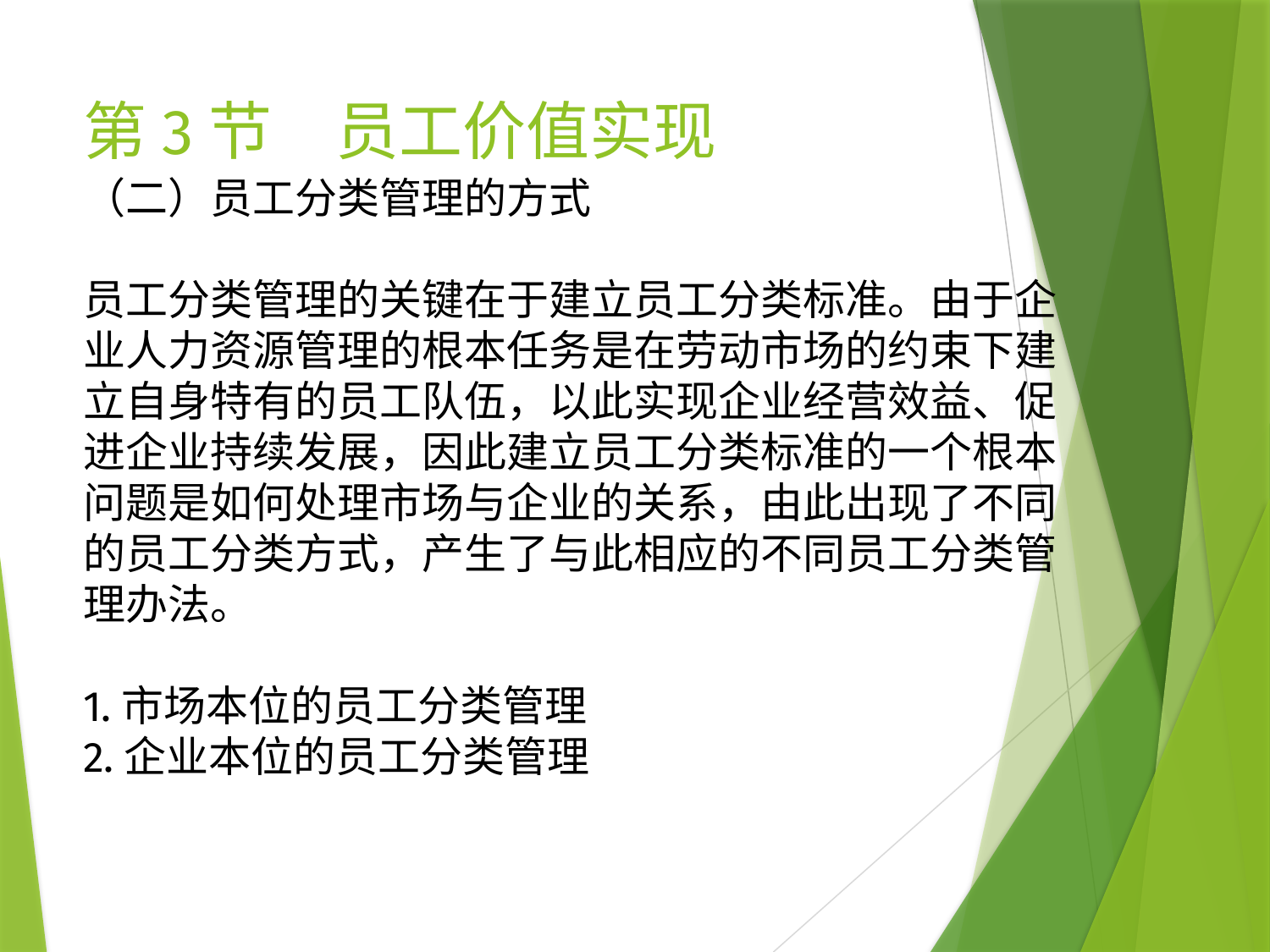

# 第3节　员工价值实现
（二）员工分类管理的方式

员工分类管理的关键在于建立员工分类标准。由于企业人力资源管理的根本任务是在劳动市场的约束下建立自身特有的员工队伍，以此实现企业经营效益、促进企业持续发展，因此建立员工分类标准的一个根本问题是如何处理市场与企业的关系，由此出现了不同的员工分类方式，产生了与此相应的不同员工分类管理办法。

1.市场本位的员工分类管理
2.企业本位的员工分类管理